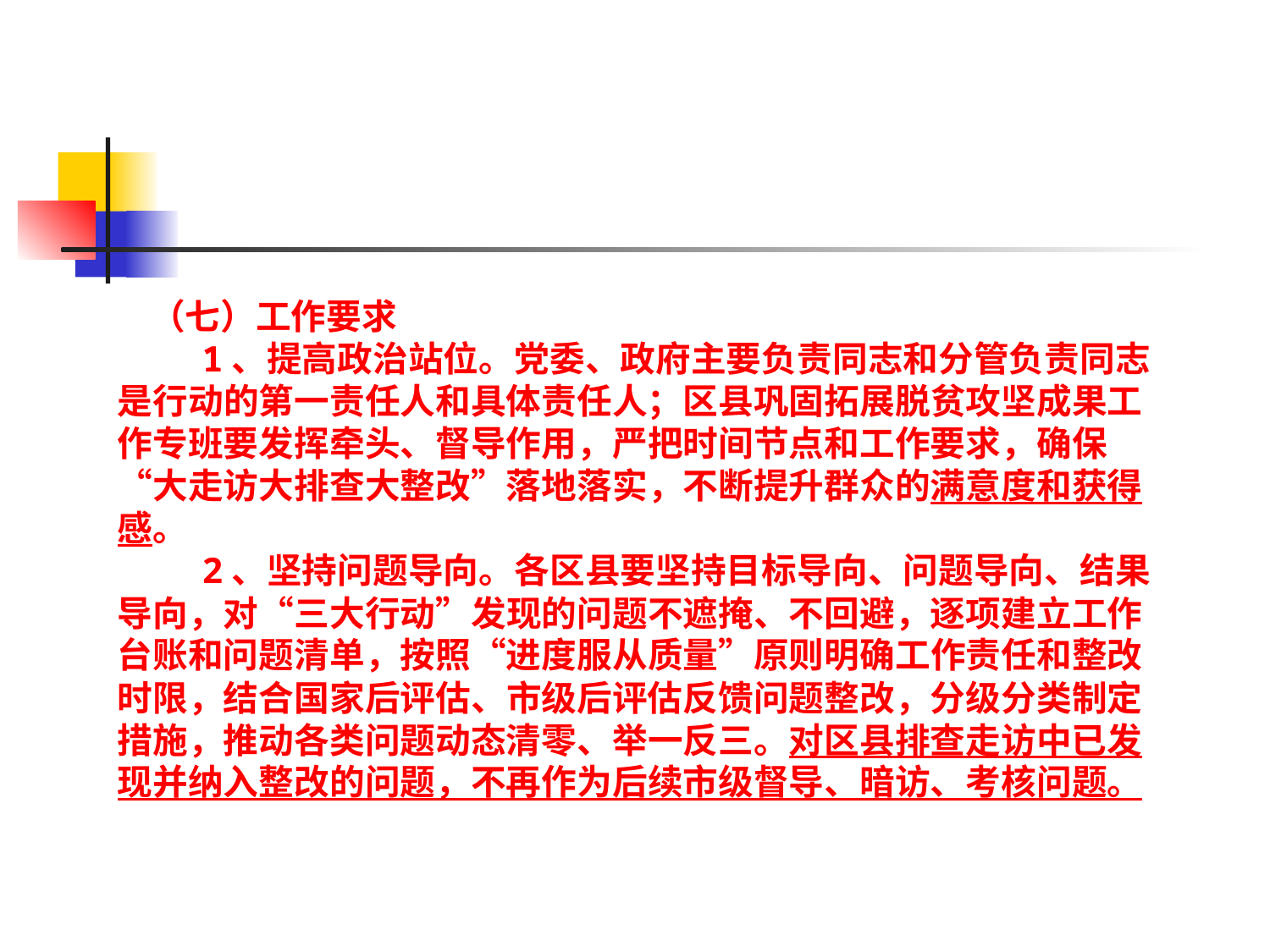

（七）工作要求
    1、提高政治站位。党委、政府主要负责同志和分管负责同志是行动的第一责任人和具体责任人；区县巩固拓展脱贫攻坚成果工作专班要发挥牵头、督导作用，严把时间节点和工作要求，确保“大走访大排查大整改”落地落实，不断提升群众的满意度和获得感。
    2、坚持问题导向。各区县要坚持目标导向、问题导向、结果导向，对“三大行动”发现的问题不遮掩、不回避，逐项建立工作台账和问题清单，按照“进度服从质量”原则明确工作责任和整改时限，结合国家后评估、市级后评估反馈问题整改，分级分类制定措施，推动各类问题动态清零、举一反三。对区县排查走访中已发现并纳入整改的问题，不再作为后续市级督导、暗访、考核问题。